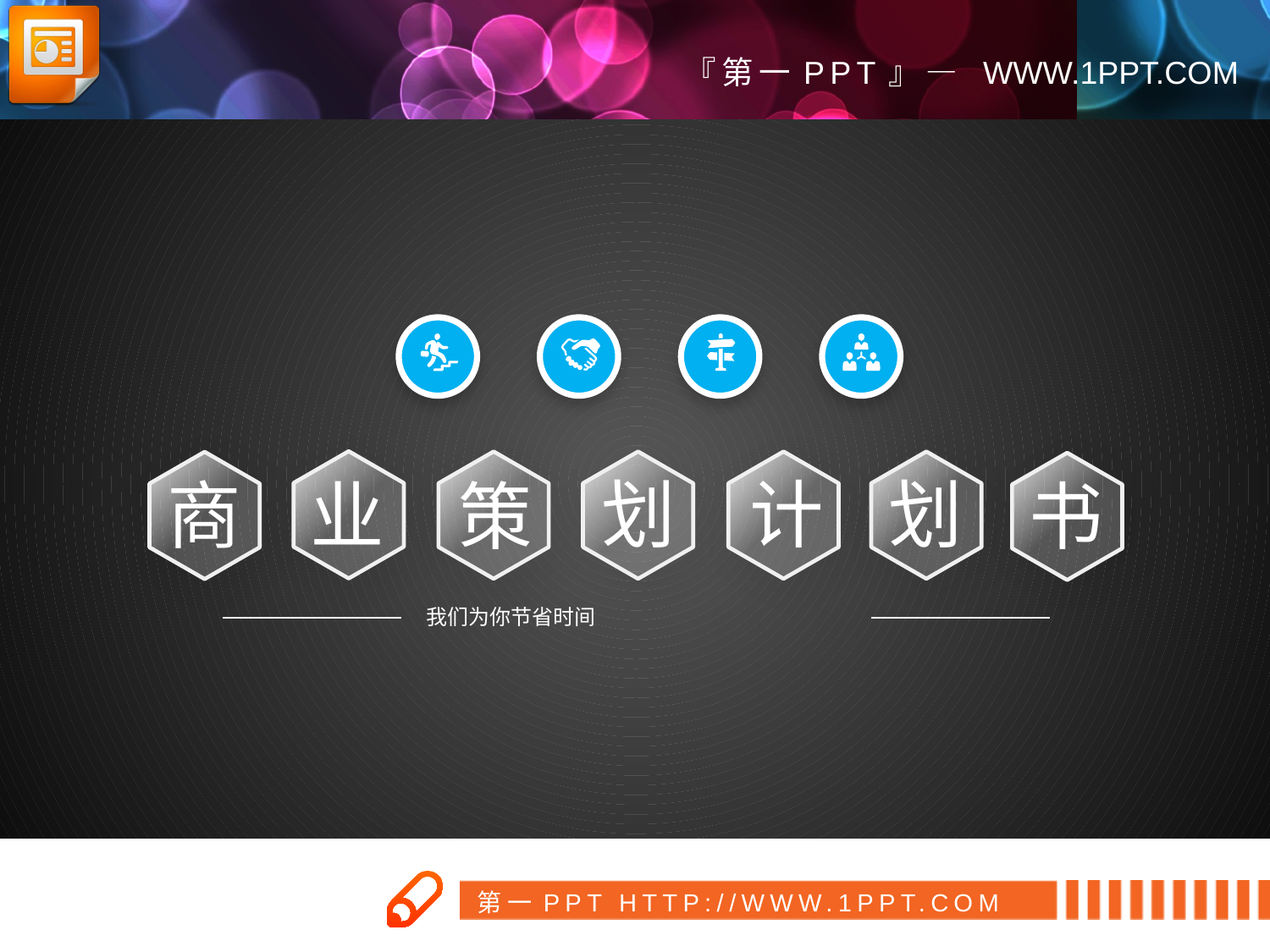

业

策

划

计

划

商

书
我们为你节省时间